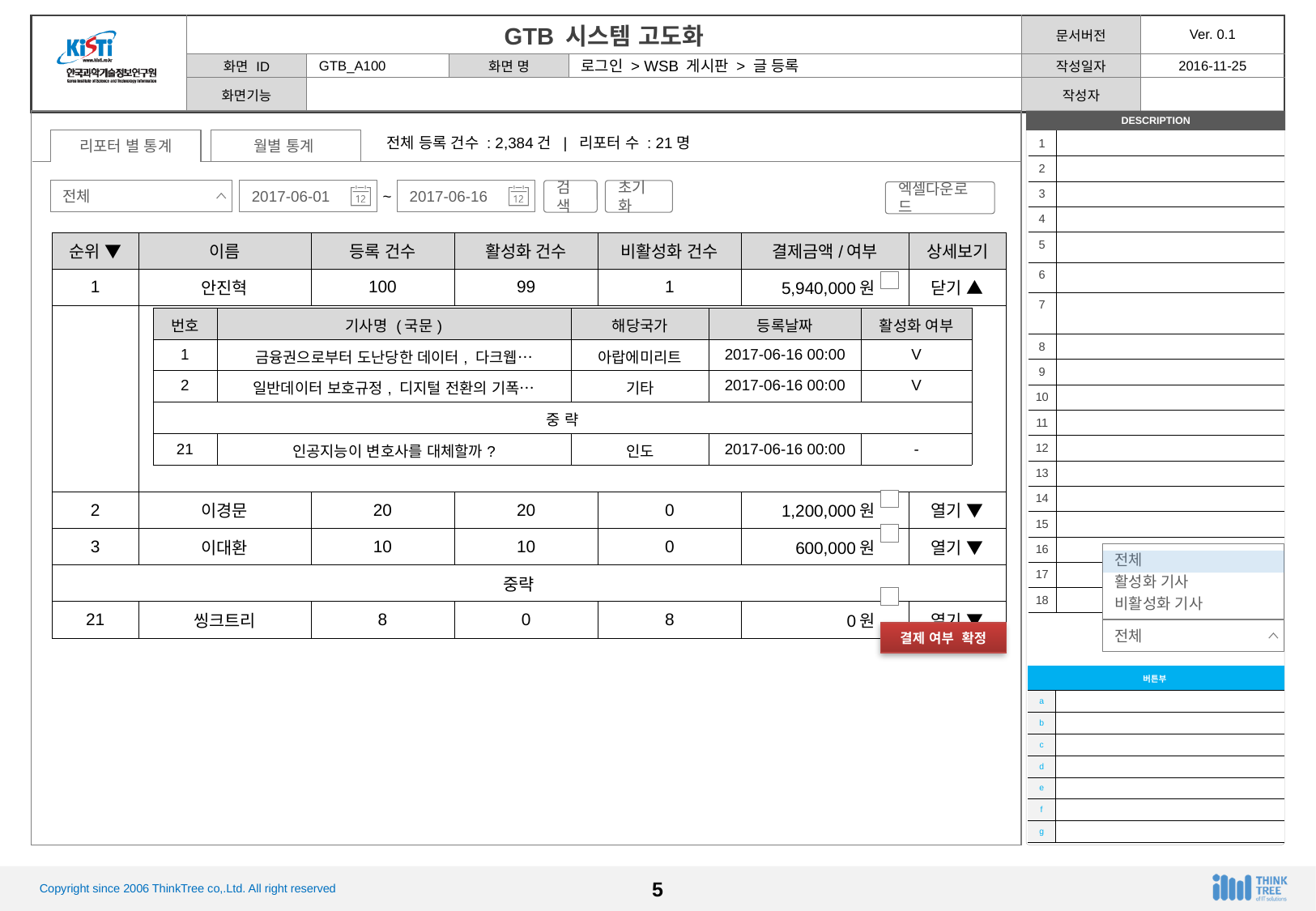

GTB_A100
로그인 > WSB 게시판 > 글 등록
전체 등록 건수 : 2,384건  |  리포터 수 : 21명
리포터 별 통계
월별 통계
| 1 |  |
| --- | --- |
| 2 |  |
| 3 |  |
| 4 |  |
| 5 |  |
| 6 |  |
| 7 |  |
| 8 |  |
| 9 |  |
| 10 |  |
| 11 |  |
| 12 |  |
| 13 |  |
| 14 |  |
| 15 |  |
| 16 |  |
| 17 |  |
| 18 |  |
전체

2017-06-01

2017-06-16

~
검색
초기화
엑셀다운로드
| 순위 ▼ | 이름 | 등록 건수 | 활성화 건수 | 비활성화 건수 | 결제금액/여부 | 상세보기 |
| --- | --- | --- | --- | --- | --- | --- |
| 1 | 안진혁 | 100 | 99 | 1 | 5,940,000원 | 닫기 ▲ |
|  |  |  |  |  |  |  |
| 2 | 이경문 | 20 | 20 | 0 | 1,200,000원 | 열기 ▼ |
| 3 | 이대환 | 10 | 10 | 0 | 600,000원 | 열기 ▼ |
| 중략 |  |  |  |  |  |  |
| 21 | 씽크트리 | 8 | 0 | 8 | 0원 | 열기 ▼ |

| 번호 | 기사명 (국문) | 해당국가 | 등록날짜 | 활성화 여부 |
| --- | --- | --- | --- | --- |
| 1 | 금융권으로부터 도난당한 데이터, 다크웹… | 아랍에미리트 | 2017-06-16 00:00 | V |
| 2 | 일반데이터 보호규정, 디지털 전환의 기폭… | 기타 | 2017-06-16 00:00 | V |
| 중 략 |  |  |  |  |
| 21 | 인공지능이 변호사를 대체할까? | 인도 | 2017-06-16 00:00 | - |

전체
활성화 기사
비활성화 기사

전체

결제 여부  확정
| 버튼부 |  |
| --- | --- |
| a |  |
| b |  |
| c |  |
| d |  |
| e |  |
| f |  |
| g |  |